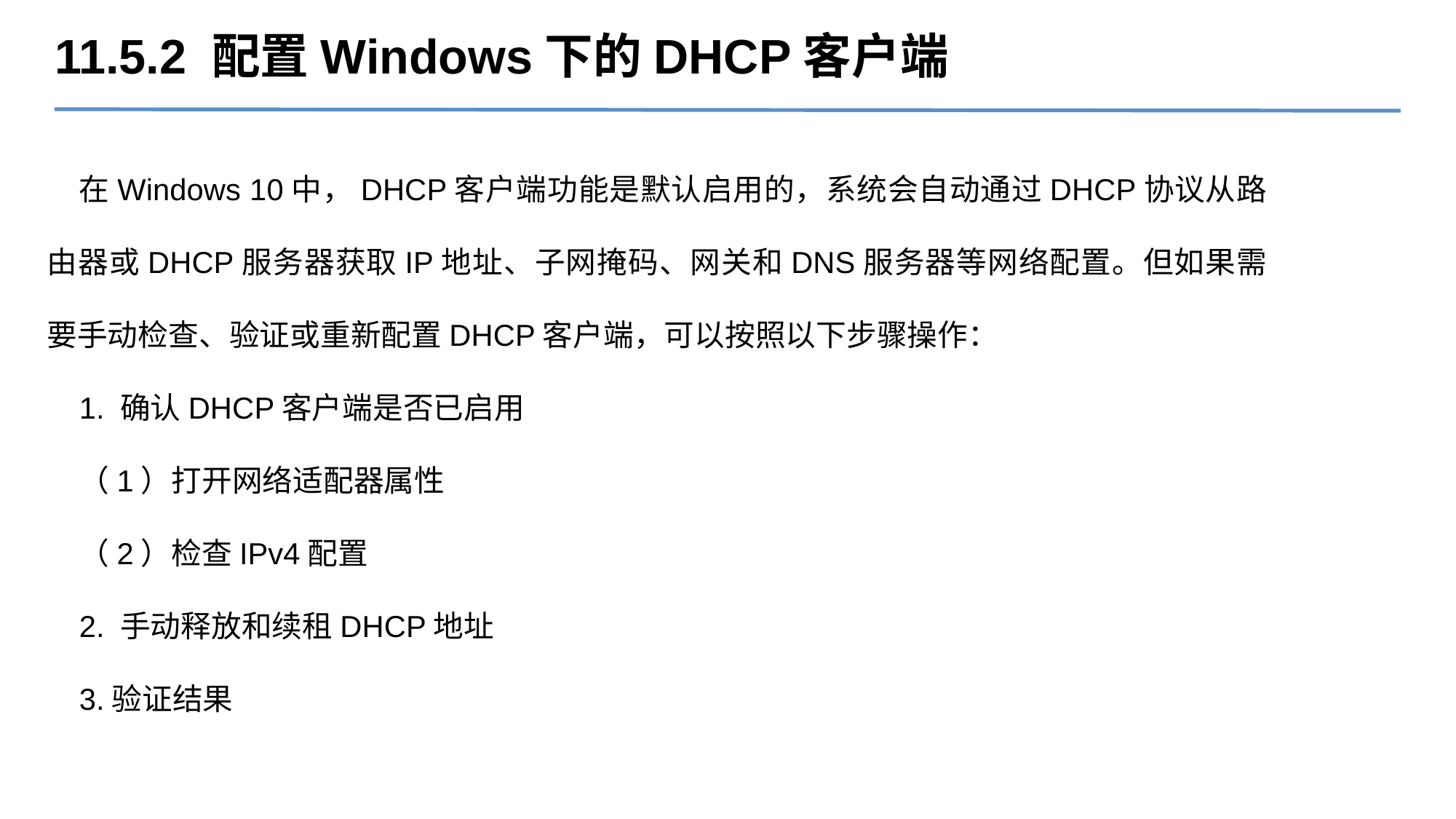

11.5.2 配置Windows下的DHCP客户端
在Windows 10中，DHCP客户端功能是默认启用的，系统会自动通过DHCP协议从路由器或DHCP服务器获取IP地址、子网掩码、网关和DNS服务器等网络配置。但如果需要手动检查、验证或重新配置DHCP客户端，可以按照以下步骤操作：
1. 确认DHCP客户端是否已启用
（1）打开网络适配器属性
（2）检查IPv4配置
2. 手动释放和续租DHCP地址
3.验证结果